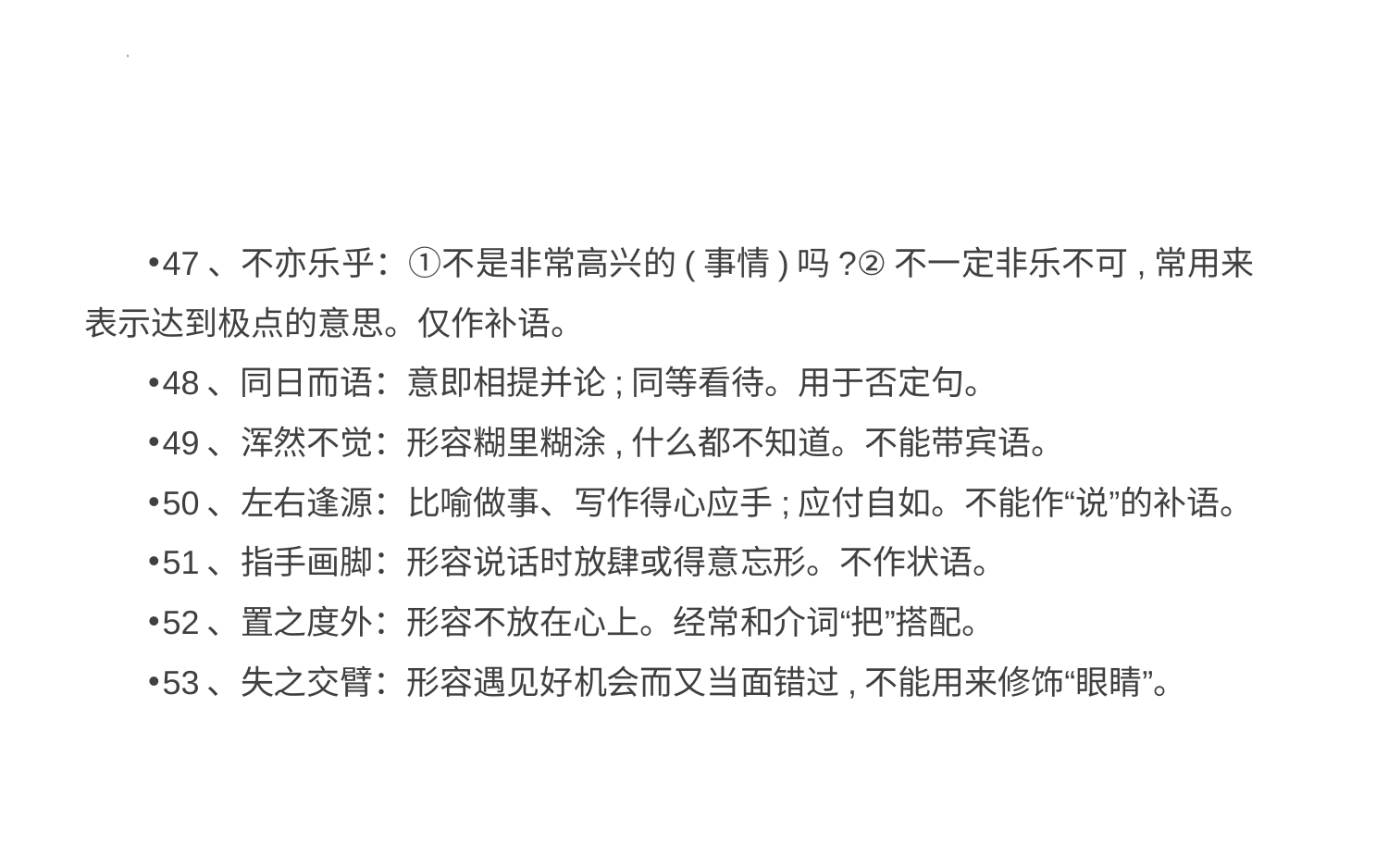

#
47、不亦乐乎：①不是非常高兴的(事情)吗?②不一定非乐不可,常用来表示达到极点的意思。仅作补语。
48、同日而语：意即相提并论;同等看待。用于否定句。
49、浑然不觉：形容糊里糊涂,什么都不知道。不能带宾语。
50、左右逢源：比喻做事、写作得心应手;应付自如。不能作“说”的补语。
51、指手画脚：形容说话时放肆或得意忘形。不作状语。
52、置之度外：形容不放在心上。经常和介词“把”搭配。
53、失之交臂：形容遇见好机会而又当面错过,不能用来修饰“眼睛”。